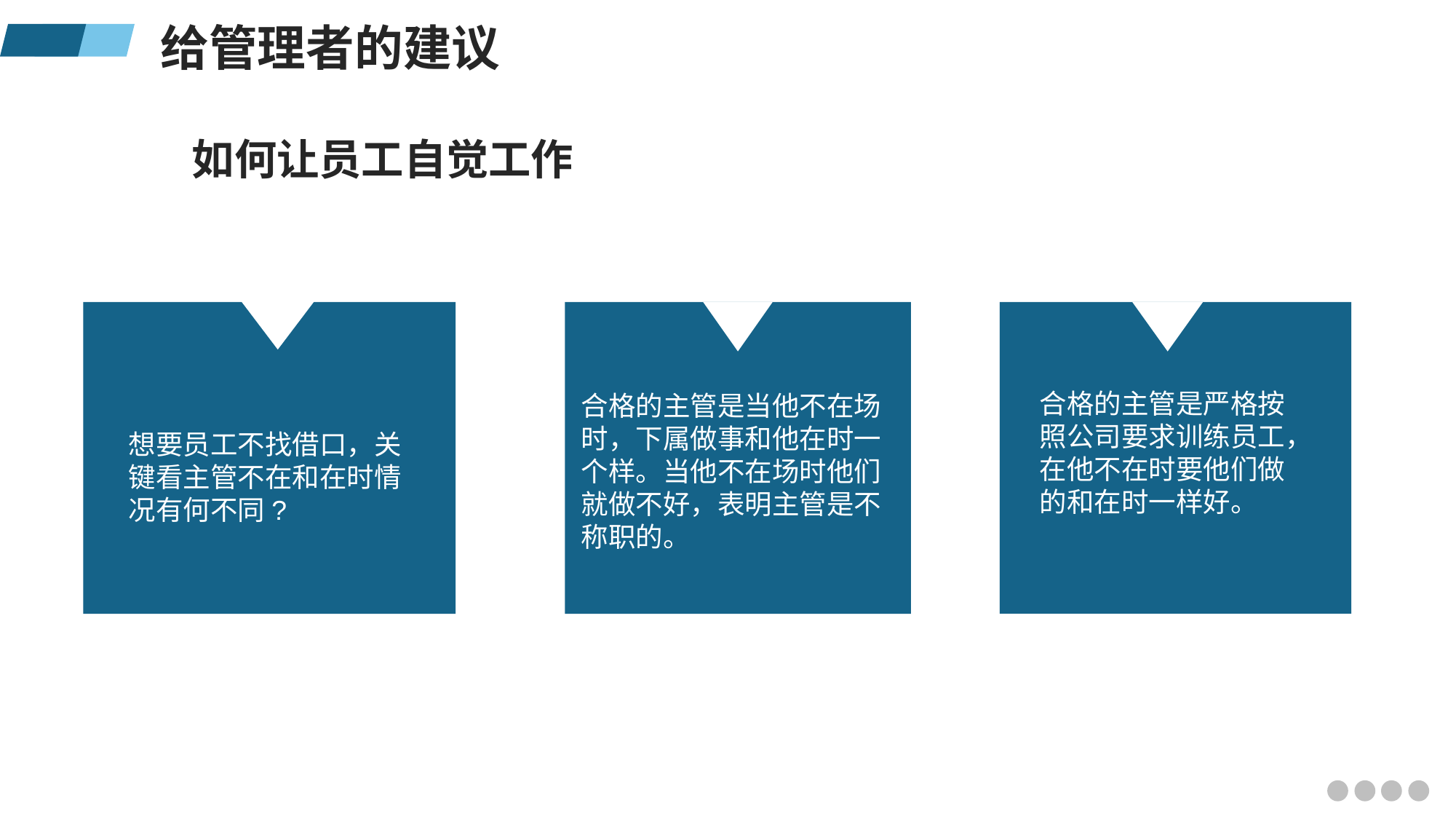

给管理者的建议
如何让员工自觉工作

想要员工不找借口，关键看主管不在和在时情况有何不同?

合格的主管是当他不在场时，下属做事和他在时一个样。当他不在场时他们就做不好，表明主管是不称职的。

合格的主管是严格按照公司要求训练员工，在他不在时要他们做的和在时一样好。